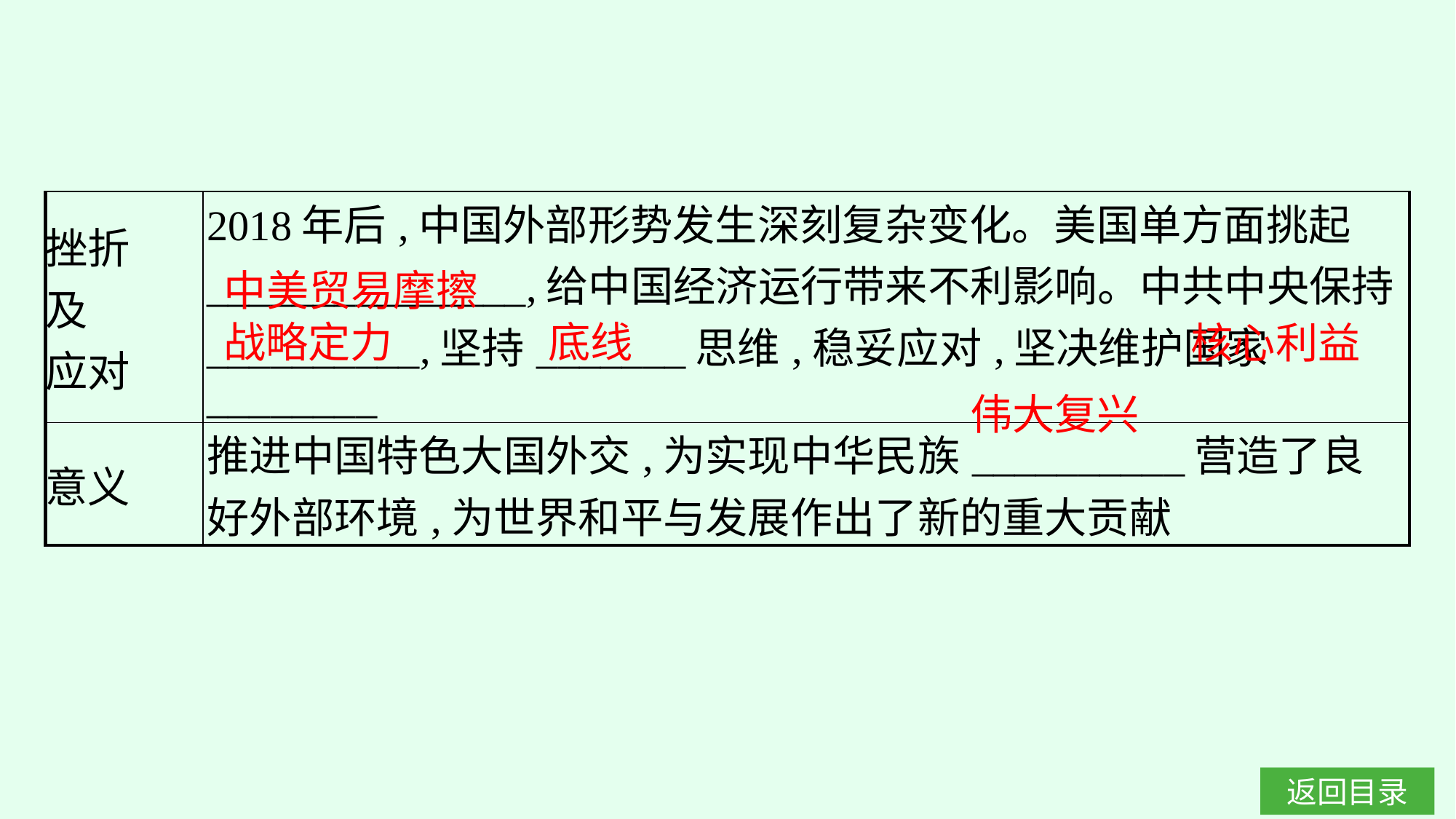

| 挫折 及 应对 | 2018年后,中国外部形势发生深刻复杂变化。美国单方面挑起\_\_\_\_\_\_\_\_\_\_\_\_\_\_\_,给中国经济运行带来不利影响。中共中央保持\_\_\_\_\_\_\_\_\_\_,坚持\_\_\_\_\_\_\_思维,稳妥应对,坚决维护国家\_\_\_\_\_\_\_\_ |
| --- | --- |
| 意义 | 推进中国特色大国外交,为实现中华民族\_\_\_\_\_\_\_\_\_\_营造了良好外部环境,为世界和平与发展作出了新的重大贡献 |
中美贸易摩擦
战略定力
底线
核心利益
伟大复兴